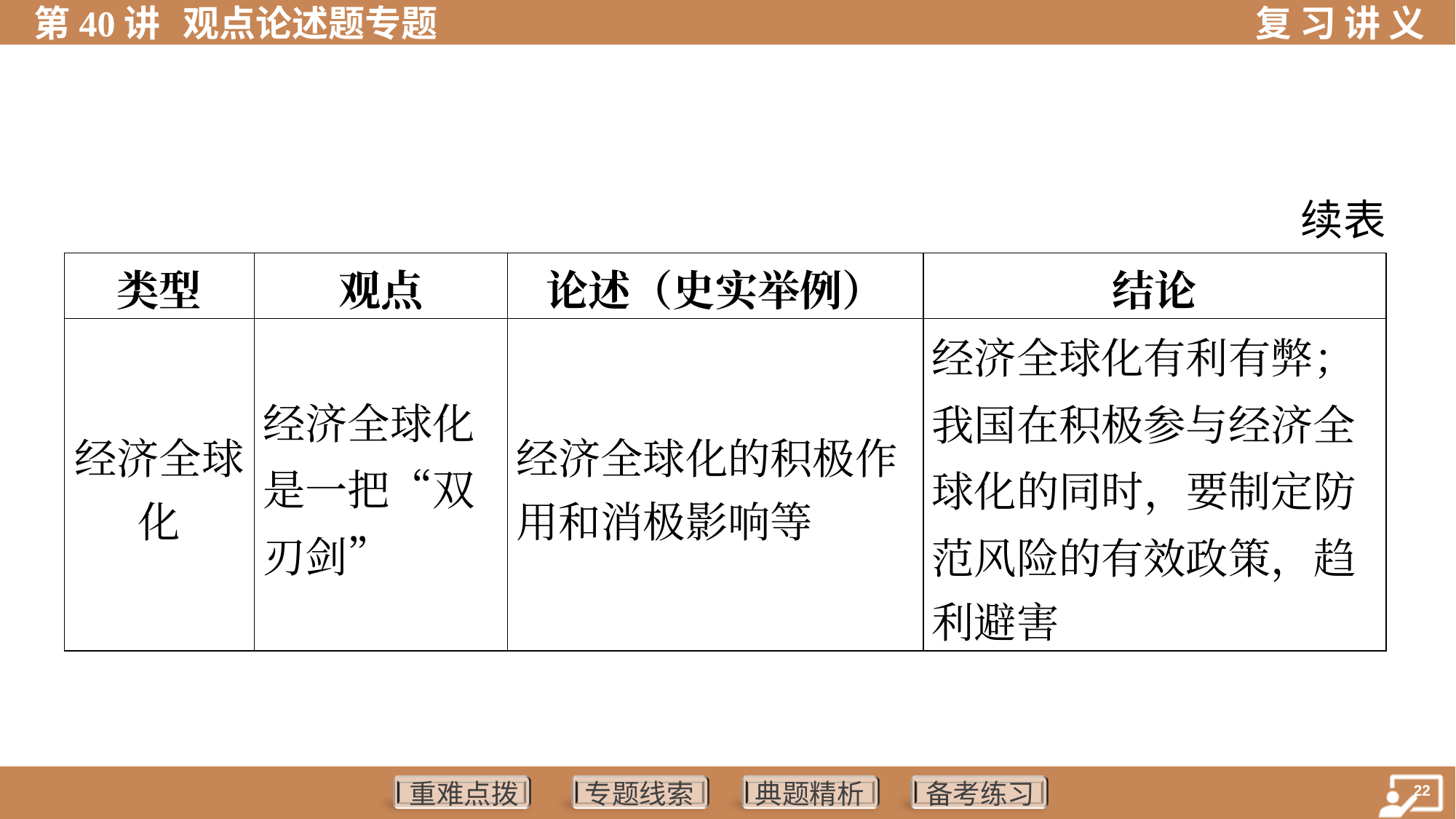

续表
| 类型 | 观点 | 论述（史实举例） | 结论 |
| --- | --- | --- | --- |
| 经济全球 化 | 经济全球化 是一把“双刃剑” | 经济全球化的积极作 用和消极影响等 | 经济全球化有利有弊； 我国在积极参与经济全 球化的同时，要制定防 范风险的有效政策，趋 利避害 |